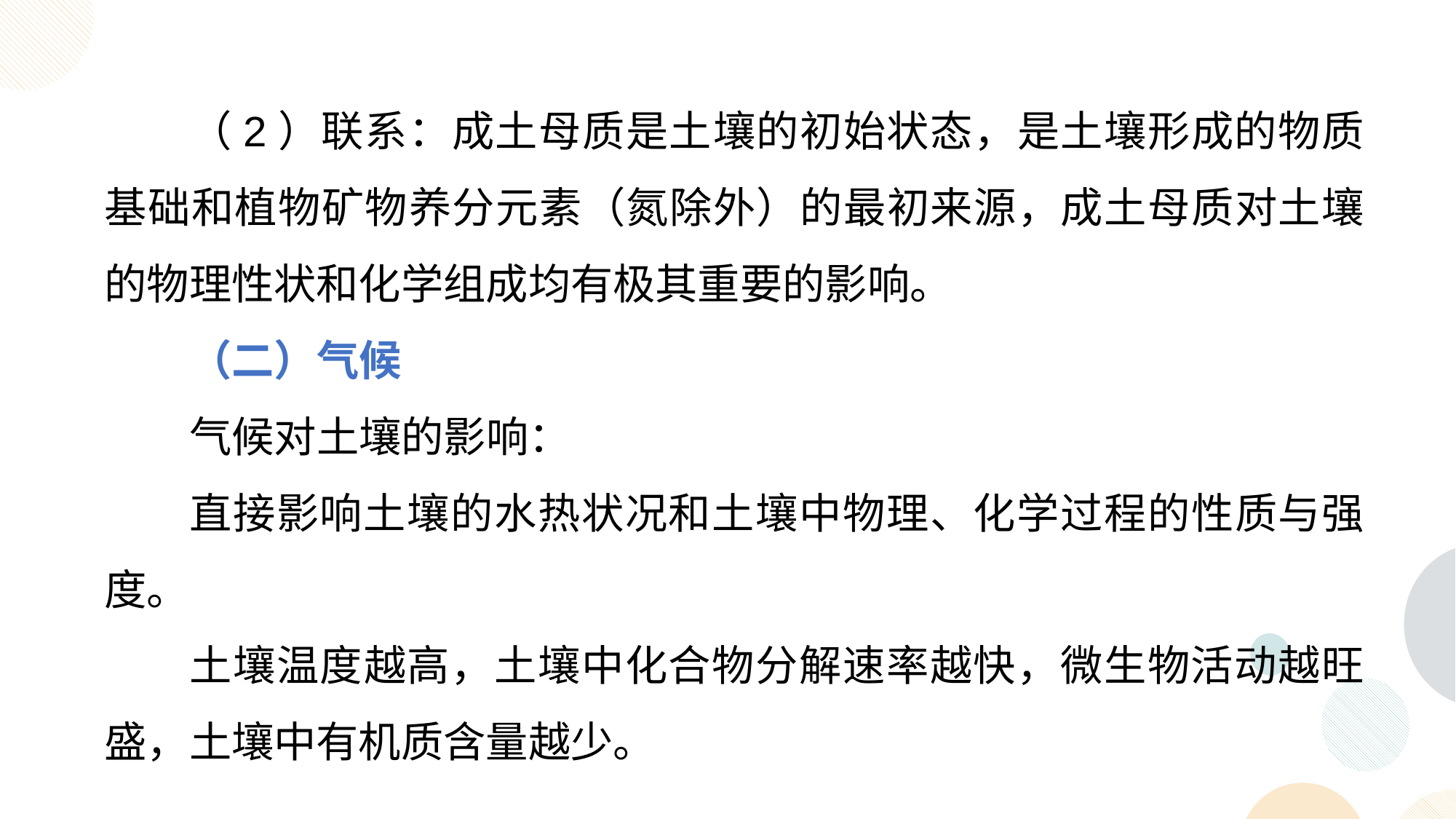

（2）联系：成土母质是土壤的初始状态，是土壤形成的物质基础和植物矿物养分元素（氮除外）的最初来源，成土母质对土壤的物理性状和化学组成均有极其重要的影响。
（二）气候
气候对土壤的影响：
直接影响土壤的水热状况和土壤中物理、化学过程的性质与强度。
土壤温度越高，土壤中化合物分解速率越快，微生物活动越旺盛，土壤中有机质含量越少。